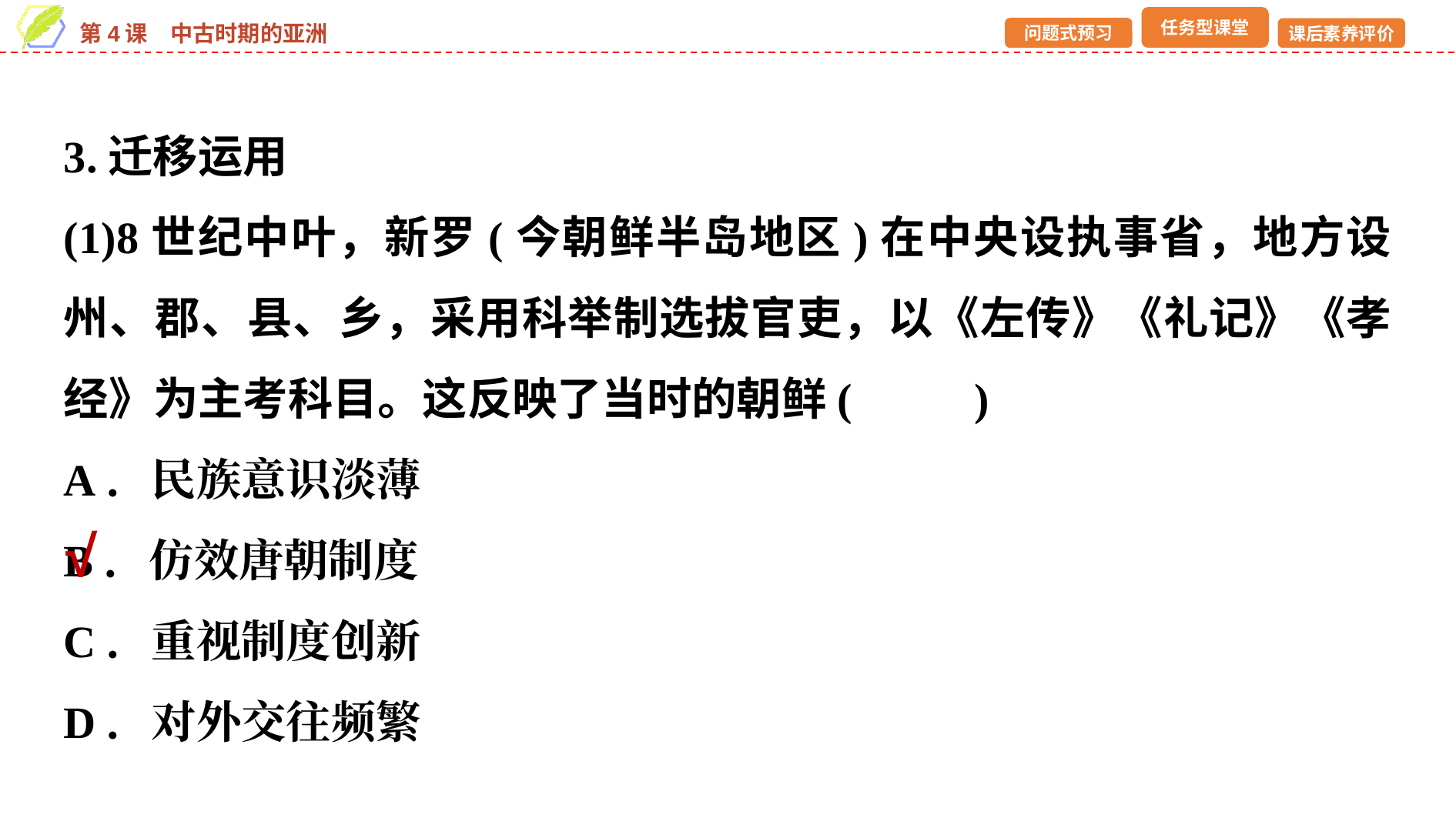

3.迁移运用
(1)8世纪中叶，新罗(今朝鲜半岛地区)在中央设执事省，地方设州、郡、县、乡，采用科举制选拔官吏，以《左传》《礼记》《孝经》为主考科目。这反映了当时的朝鲜(　 　)
A．民族意识淡薄
B．仿效唐朝制度
C．重视制度创新
D．对外交往频繁
√